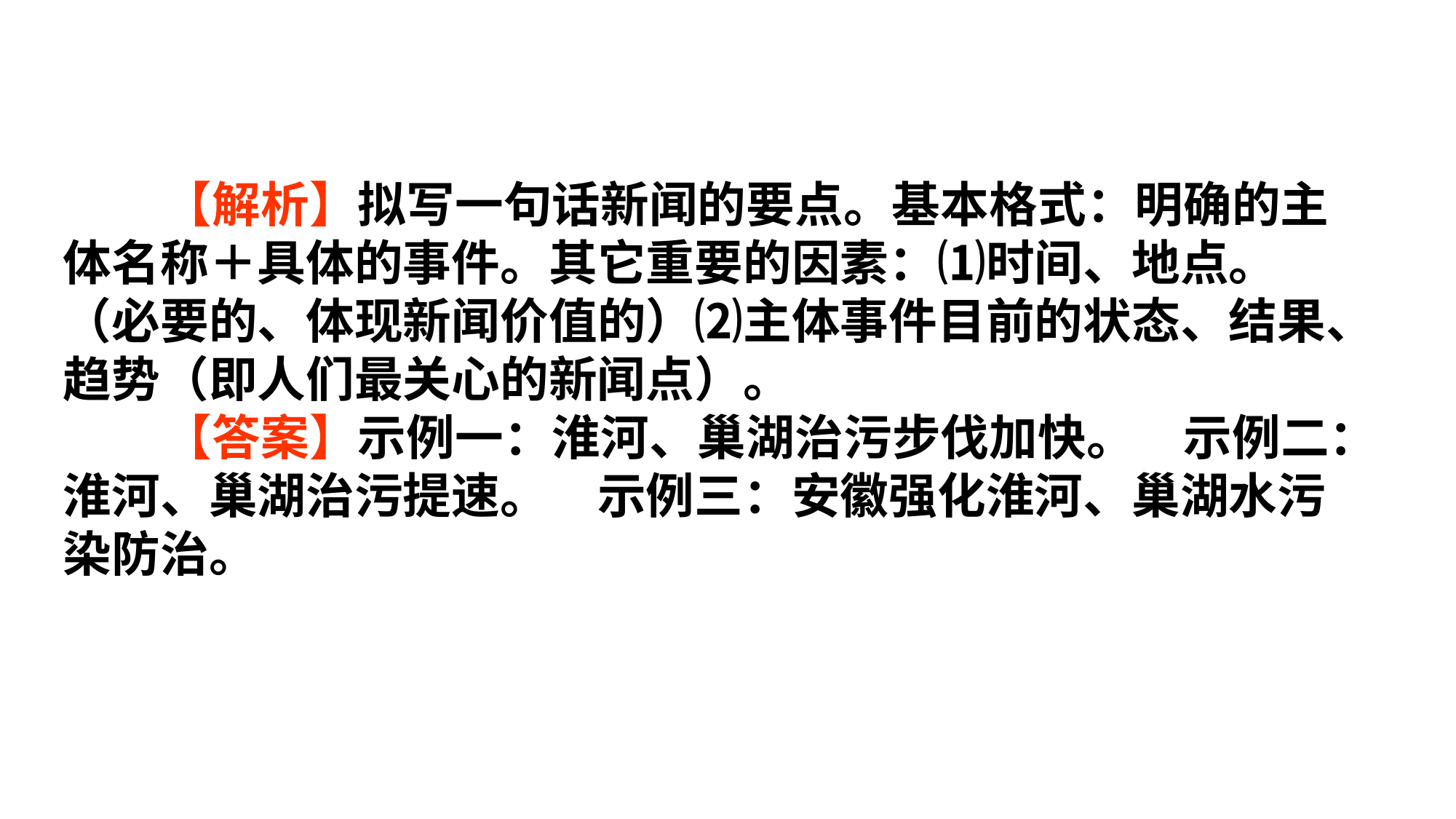

【解析】拟写一句话新闻的要点。基本格式：明确的主体名称＋具体的事件。其它重要的因素：⑴时间、地点。（必要的、体现新闻价值的）⑵主体事件目前的状态、结果、趋势（即人们最关心的新闻点）。
        【答案】示例一：淮河、巢湖治污步伐加快。　示例二：淮河、巢湖治污提速。　示例三：安徽强化淮河、巢湖水污染防治。